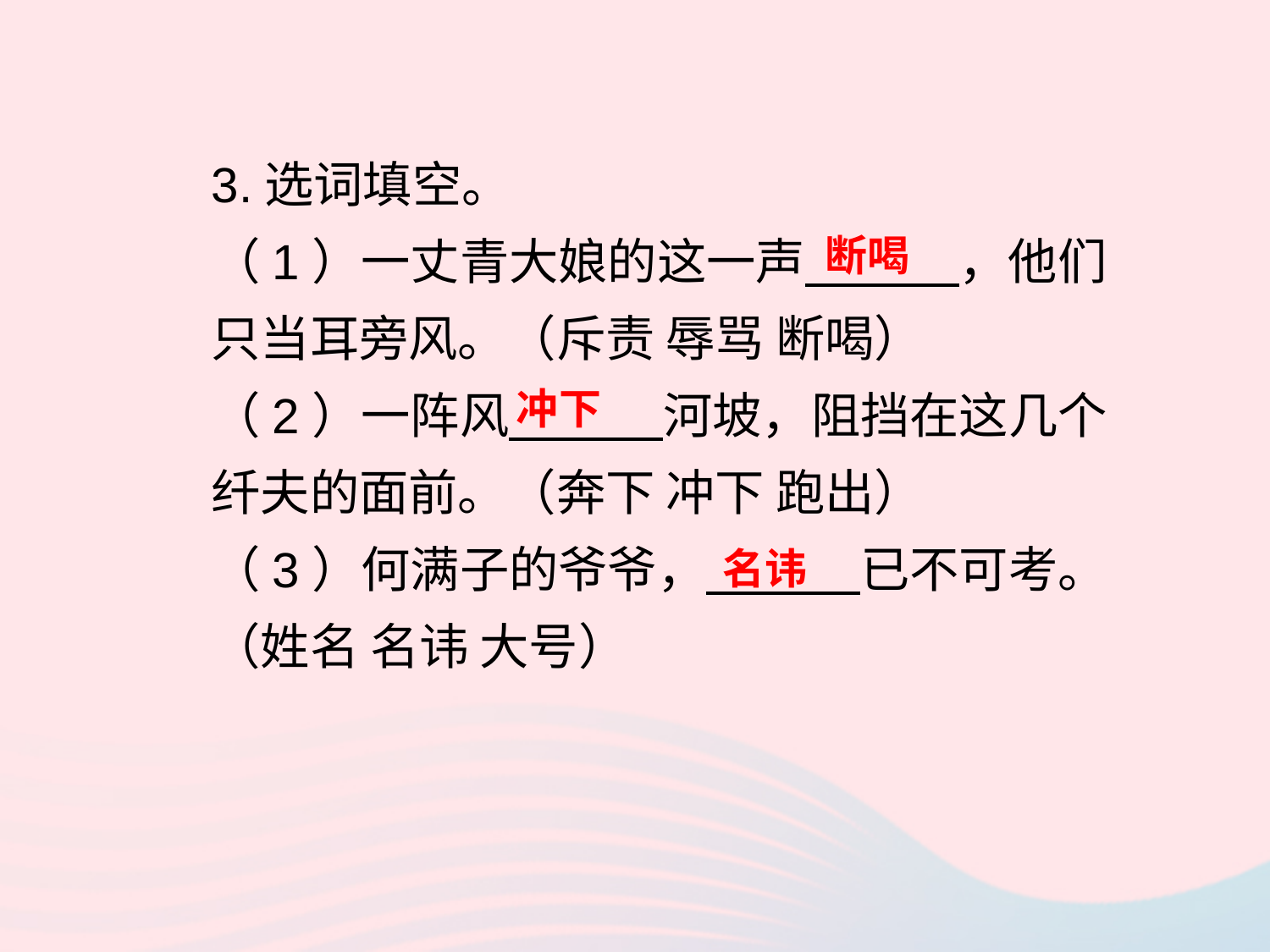

3.选词填空。
（1）一丈青大娘的这一声              ，他们只当耳旁风。（斥责 辱骂 断喝）
（2）一阵风              河坡，阻挡在这几个纤夫的面前。（奔下 冲下 跑出）
（3）何满子的爷爷，              已不可考。（姓名 名讳 大号）
断喝
冲下
名讳